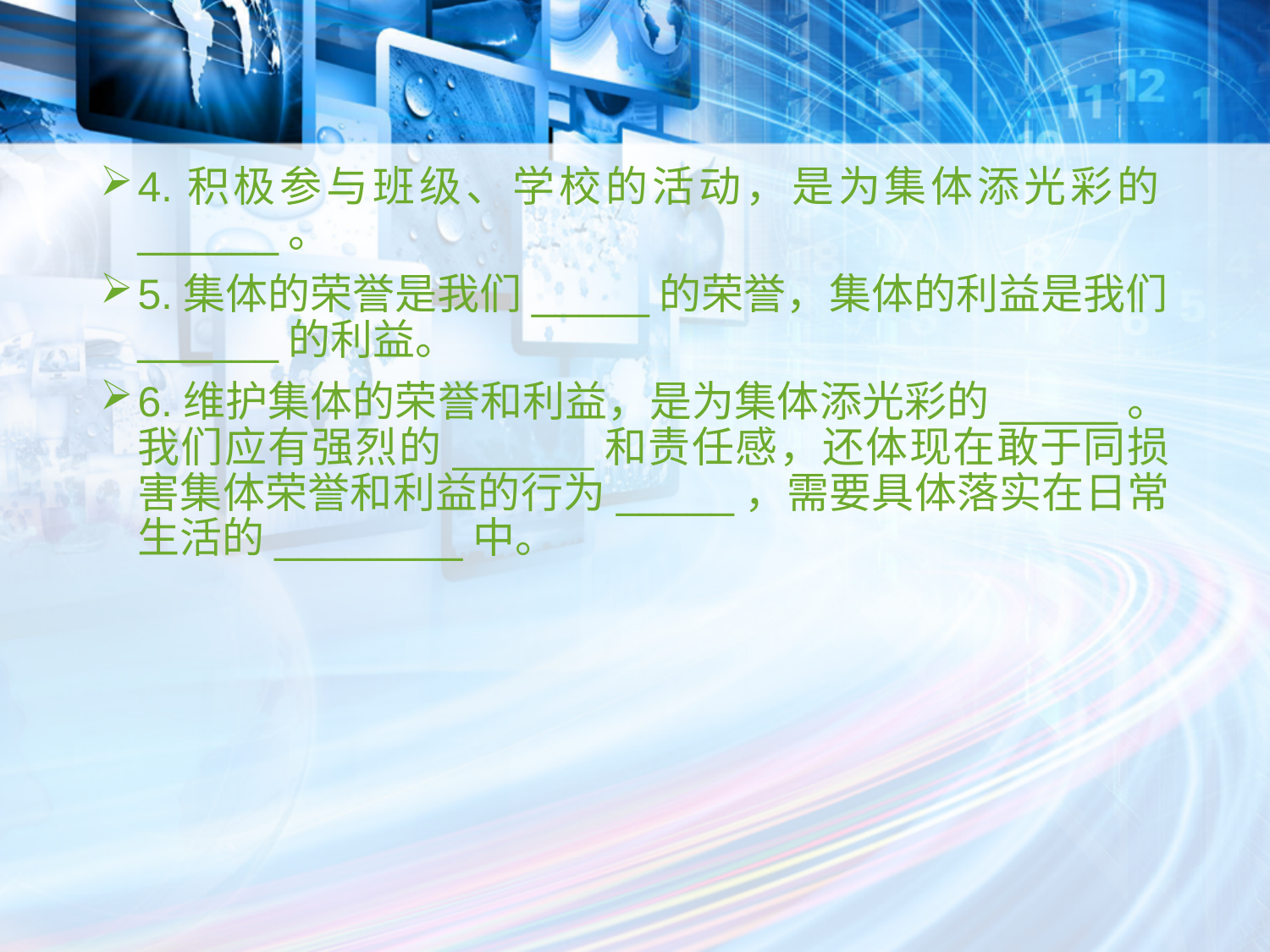

4.积极参与班级、学校的活动，是为集体添光彩的______。
5.集体的荣誉是我们_____的荣誉，集体的利益是我们______的利益。
6.维护集体的荣誉和利益，是为集体添光彩的_____。我们应有强烈的______和责任感，还体现在敢于同损害集体荣誉和利益的行为_____，需要具体落实在日常生活的________中。